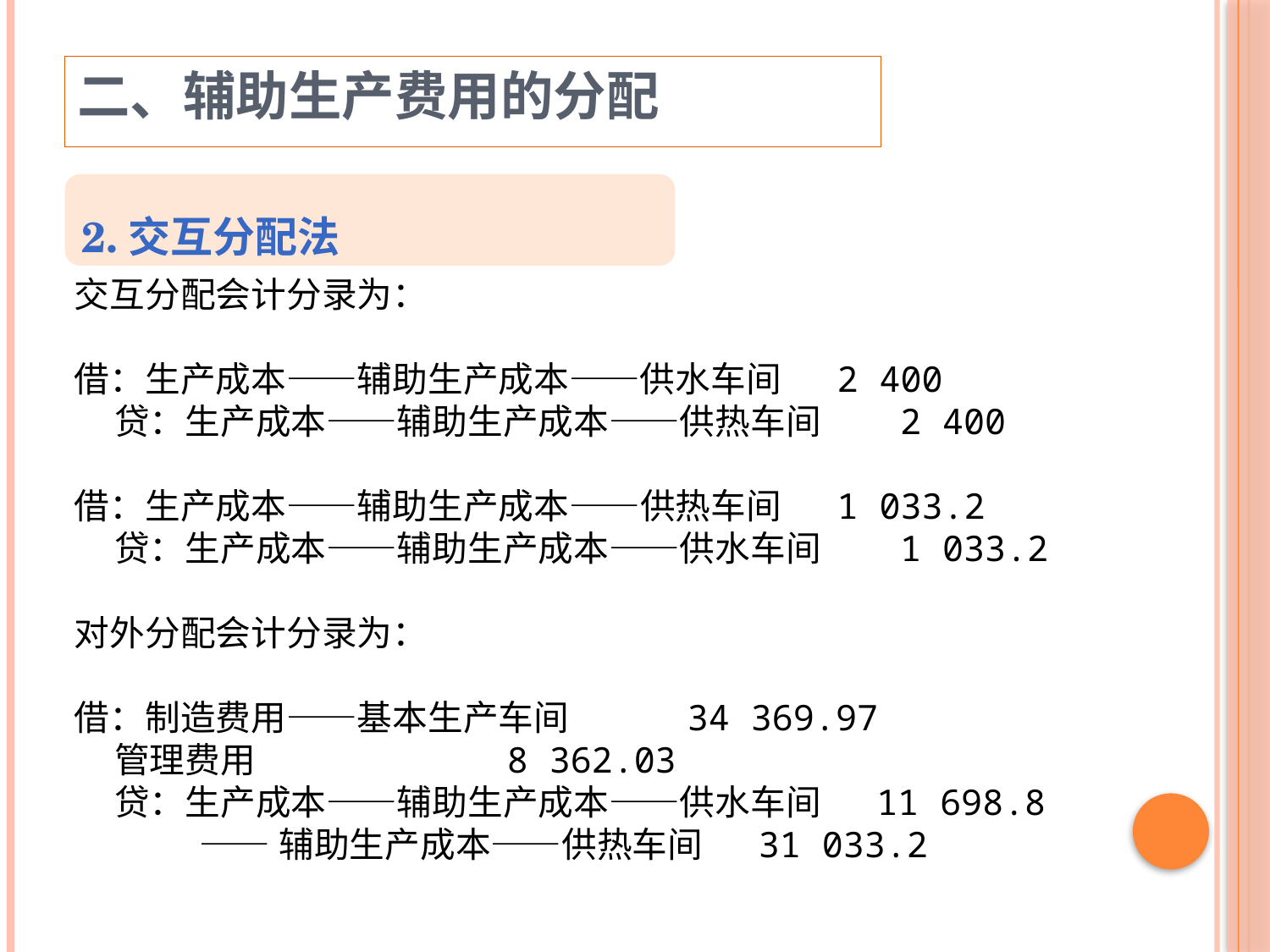

二、辅助生产费用的分配
2.交互分配法
交互分配会计分录为：

借：生产成本——辅助生产成本——供水车间      2 400
    贷：生产成本——辅助生产成本——供热车间         2 400

借：生产成本——辅助生产成本——供热车间      1 033.2
    贷：生产成本——辅助生产成本——供水车间         1 033.2

对外分配会计分录为：

借：制造费用——基本生产车间              34 369.97
    管理费用                               8 362.03
    贷：生产成本——辅助生产成本——供水车间      11 698.8
                ——辅助生产成本——供热车间      31 033.2